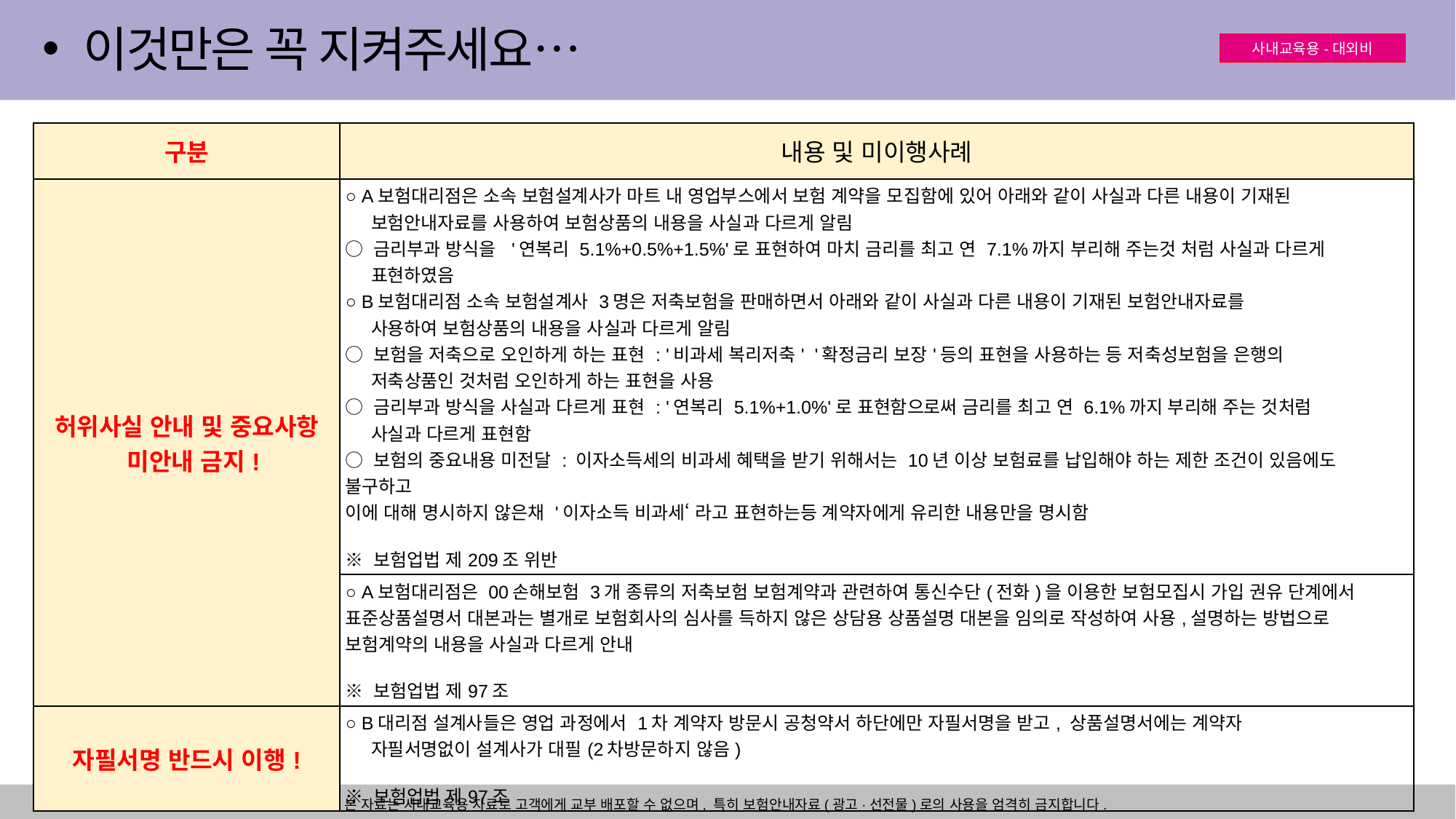

이것만은 꼭 지켜주세요…
| 구분 | 내용 및 미이행사례 |
| --- | --- |
| 허위사실 안내 및 중요사항 미안내 금지! | ○ A보험대리점은 소속 보험설계사가 마트 내 영업부스에서 보험 계약을 모집함에 있어 아래와 같이 사실과 다른 내용이 기재된 보험안내자료를 사용하여 보험상품의 내용을 사실과 다르게 알림 ○ 금리부과 방식을 '연복리 5.1%+0.5%+1.5%'로 표현하여 마치 금리를 최고 연 7.1%까지 부리해 주는것 처럼 사실과 다르게 표현하였음 ○ B보험대리점 소속 보험설계사 3명은 저축보험을 판매하면서 아래와 같이 사실과 다른 내용이 기재된 보험안내자료를 사용하여 보험상품의 내용을 사실과 다르게 알림 ○ 보험을 저축으로 오인하게 하는 표현 : '비과세 복리저축' '확정금리 보장'등의 표현을 사용하는 등 저축성보험을 은행의 저축상품인 것처럼 오인하게 하는 표현을 사용 ○ 금리부과 방식을 사실과 다르게 표현 : '연복리 5.1%+1.0%'로 표현함으로써 금리를 최고 연 6.1%까지 부리해 주는 것처럼 사실과 다르게 표현함 ○ 보험의 중요내용 미전달 : 이자소득세의 비과세 혜택을 받기 위해서는 10년 이상 보험료를 납입해야 하는 제한 조건이 있음에도 불구하고 이에 대해 명시하지 않은채 '이자소득 비과세‘ 라고 표현하는등 계약자에게 유리한 내용만을 명시함 ※ 보험업법 제209조 위반 |
|  | ○ A보험대리점은 00손해보험 3개 종류의 저축보험 보험계약과 관련하여 통신수단(전화)을 이용한 보험모집시 가입 권유 단계에서 표준상품설명서 대본과는 별개로 보험회사의 심사를 득하지 않은 상담용 상품설명 대본을 임의로 작성하여 사용,설명하는 방법으로 보험계약의 내용을 사실과 다르게 안내 ※ 보험업법 제97조 |
| 자필서명 반드시 이행! | ○ B대리점 설계사들은 영업 과정에서 1차 계약자 방문시 공청약서 하단에만 자필서명을 받고, 상품설명서에는 계약자 자필서명없이 설계사가 대필(2차방문하지 않음) ※ 보험업법 제97조 |